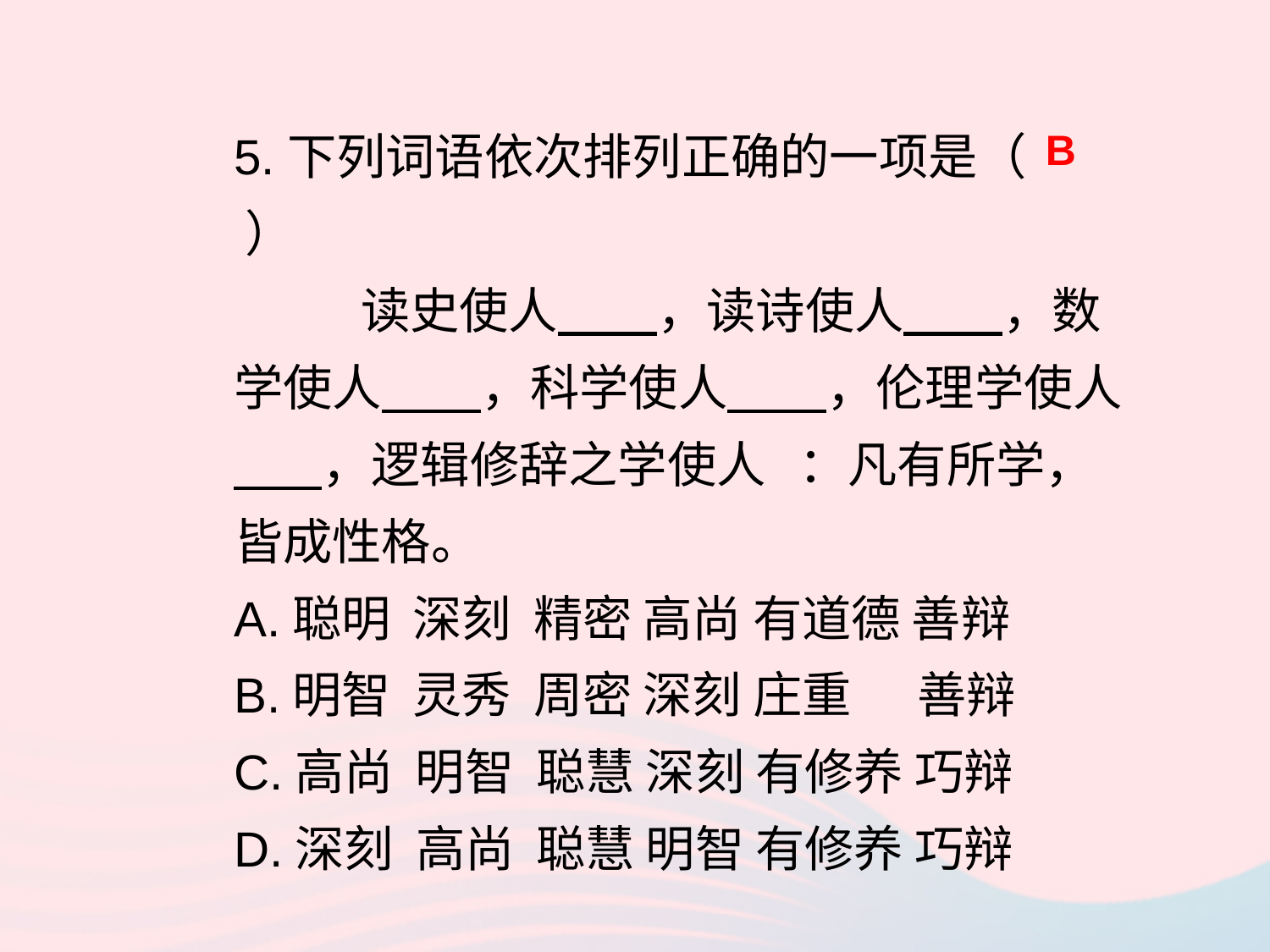

5.下列词语依次排列正确的一项是（       ）
	读史使人         ，读诗使人         ，数学使人         ，科学使人         ，伦理学使人         ，逻辑修辞之学使人   ：凡有所学，皆成性格。
A.聪明  深刻  精密 高尚 有道德 善辩
B.明智  灵秀  周密 深刻 庄重      善辩
C.高尚  明智  聪慧 深刻 有修养 巧辩
D.深刻  高尚  聪慧 明智 有修养 巧辩
B